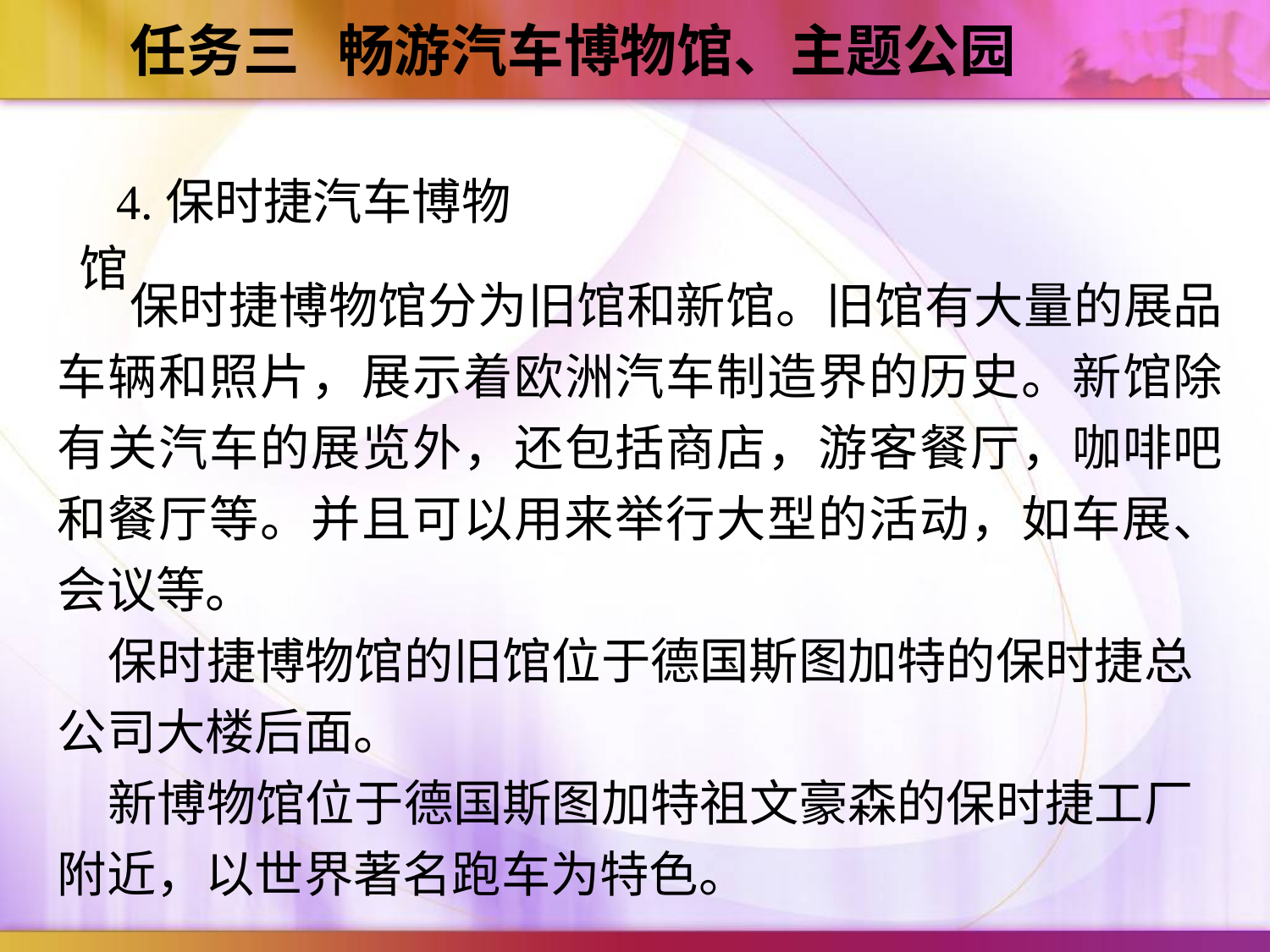

任务三   畅游汽车博物馆、主题公园
4.保时捷汽车博物馆
  保时捷博物馆分为旧馆和新馆。旧馆有大量的展品车辆和照片，展示着欧洲汽车制造界的历史。新馆除有关汽车的展览外，还包括商店，游客餐厅，咖啡吧和餐厅等。并且可以用来举行大型的活动，如车展、会议等。
保时捷博物馆的旧馆位于德国斯图加特的保时捷总公司大楼后面。
新博物馆位于德国斯图加特祖文豪森的保时捷工厂附近，以世界著名跑车为特色。